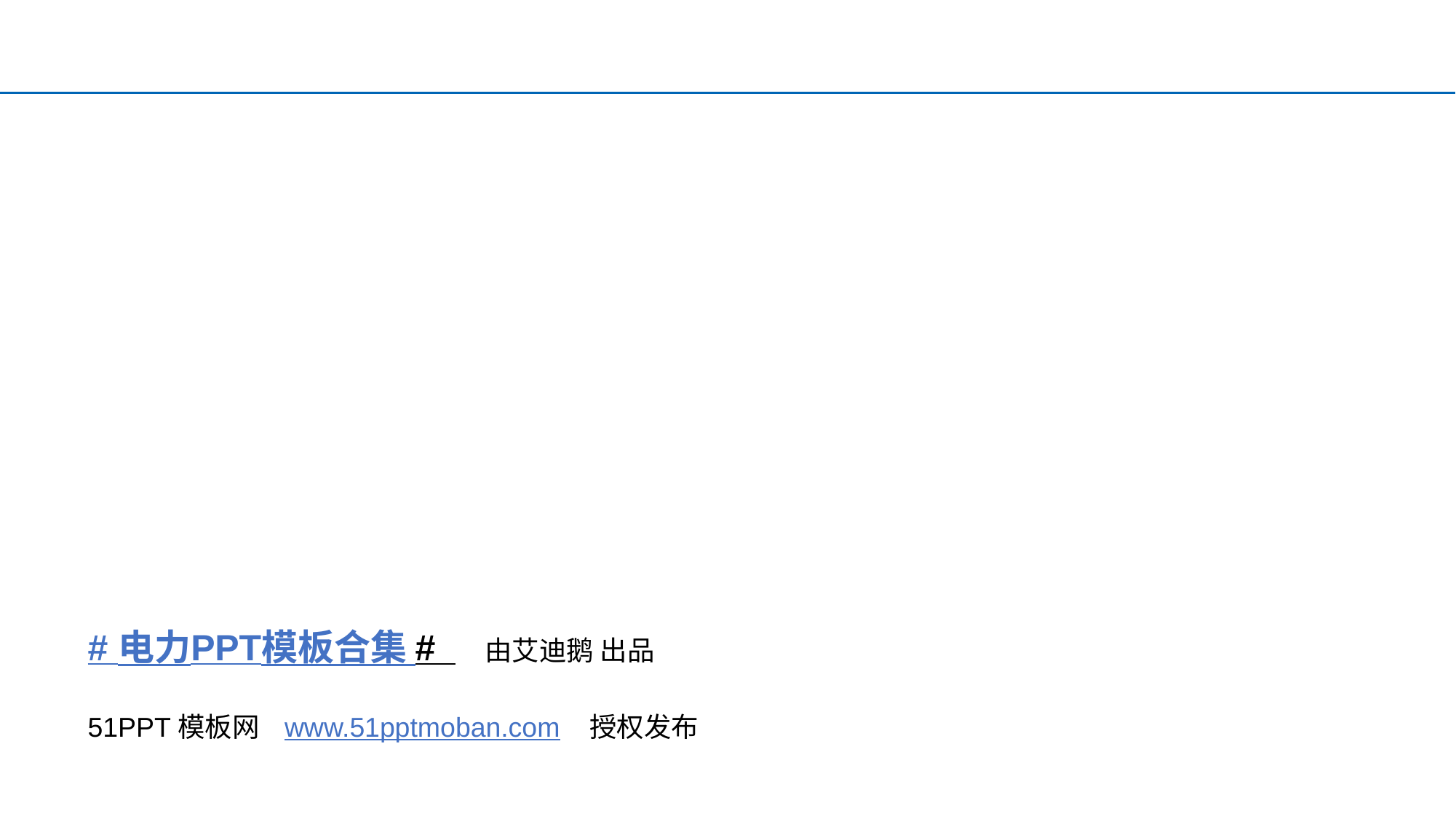

#

# 电力PPT模板合集 #    由艾迪鹅 出品

51PPT模板网   www.51pptmoban.com   授权发布